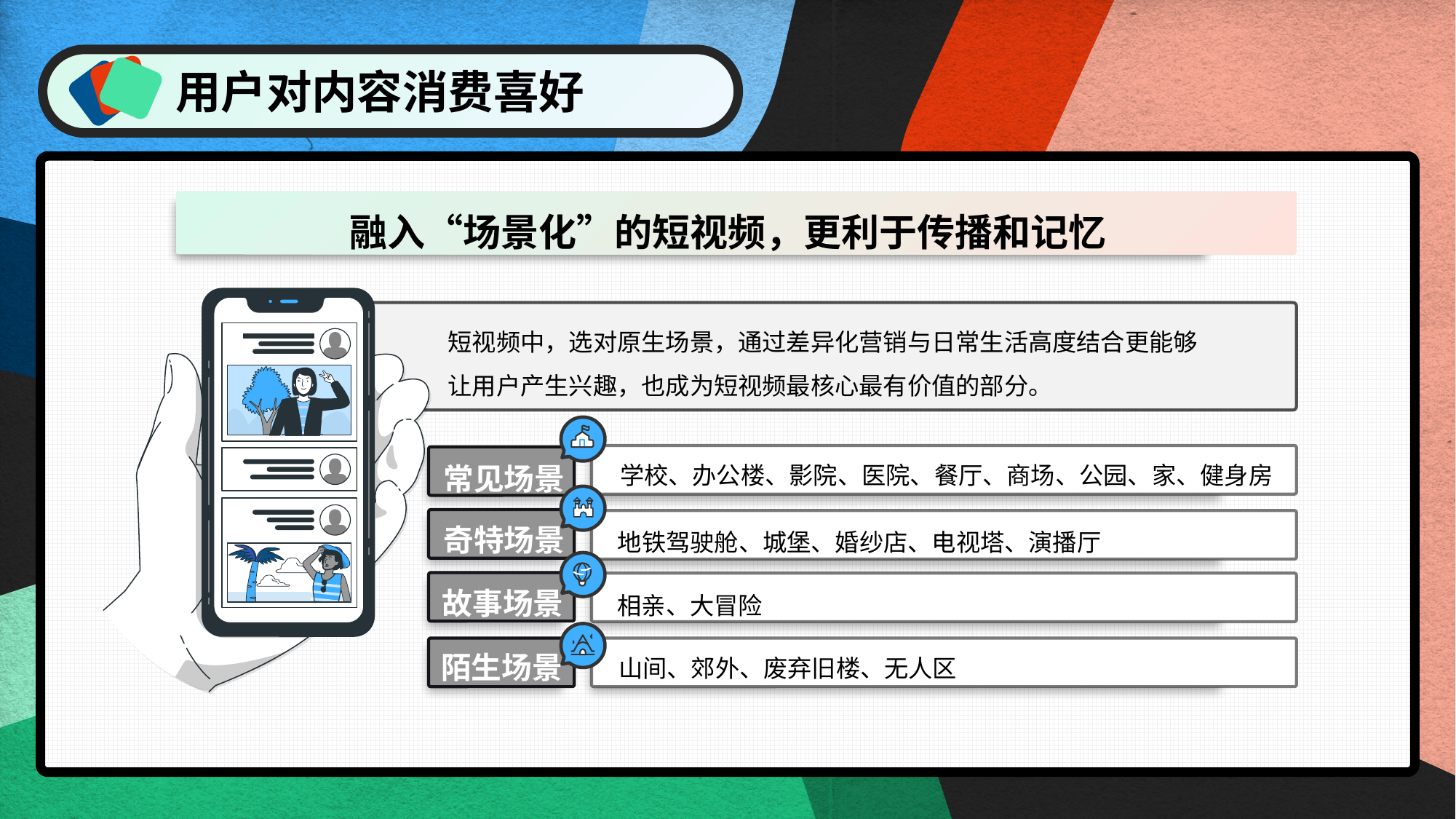

用户对内容消费喜好
融入“场景化”的短视频，更利于传播和记忆

 短视频中，选对原生场景，通过差异化营销与日常生活高度结合更能够
 让用户产生兴趣，也成为短视频最核心最有价值的部分。

常见场景

学校、办公楼、影院、医院、餐厅、商场、公园、家、健身房

奇特场景

地铁驾驶舱、城堡、婚纱店、电视塔、演播厅

故事场景
相亲、大冒险

陌生场景

山间、郊外、废弃旧楼、无人区